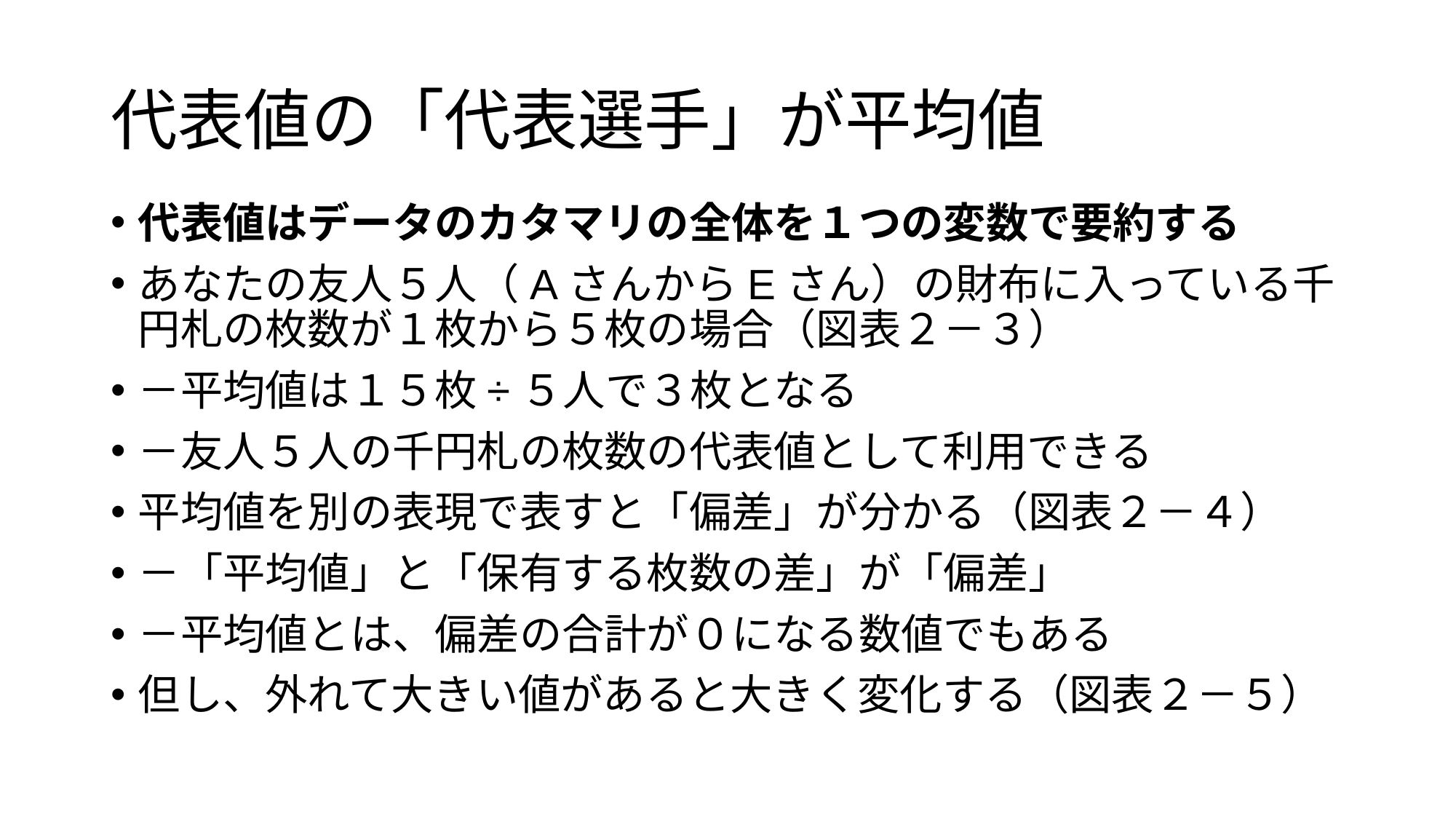

# 代表値の「代表選手」が平均値
代表値はデータのカタマリの全体を１つの変数で要約する
あなたの友人５人（AさんからEさん）の財布に入っている千円札の枚数が１枚から５枚の場合（図表２－３）
－平均値は１５枚÷５人で３枚となる
－友人５人の千円札の枚数の代表値として利用できる
平均値を別の表現で表すと「偏差」が分かる（図表２－４）
－「平均値」と「保有する枚数の差」が「偏差」
－平均値とは、偏差の合計が０になる数値でもある
但し、外れて大きい値があると大きく変化する（図表２－５）
6